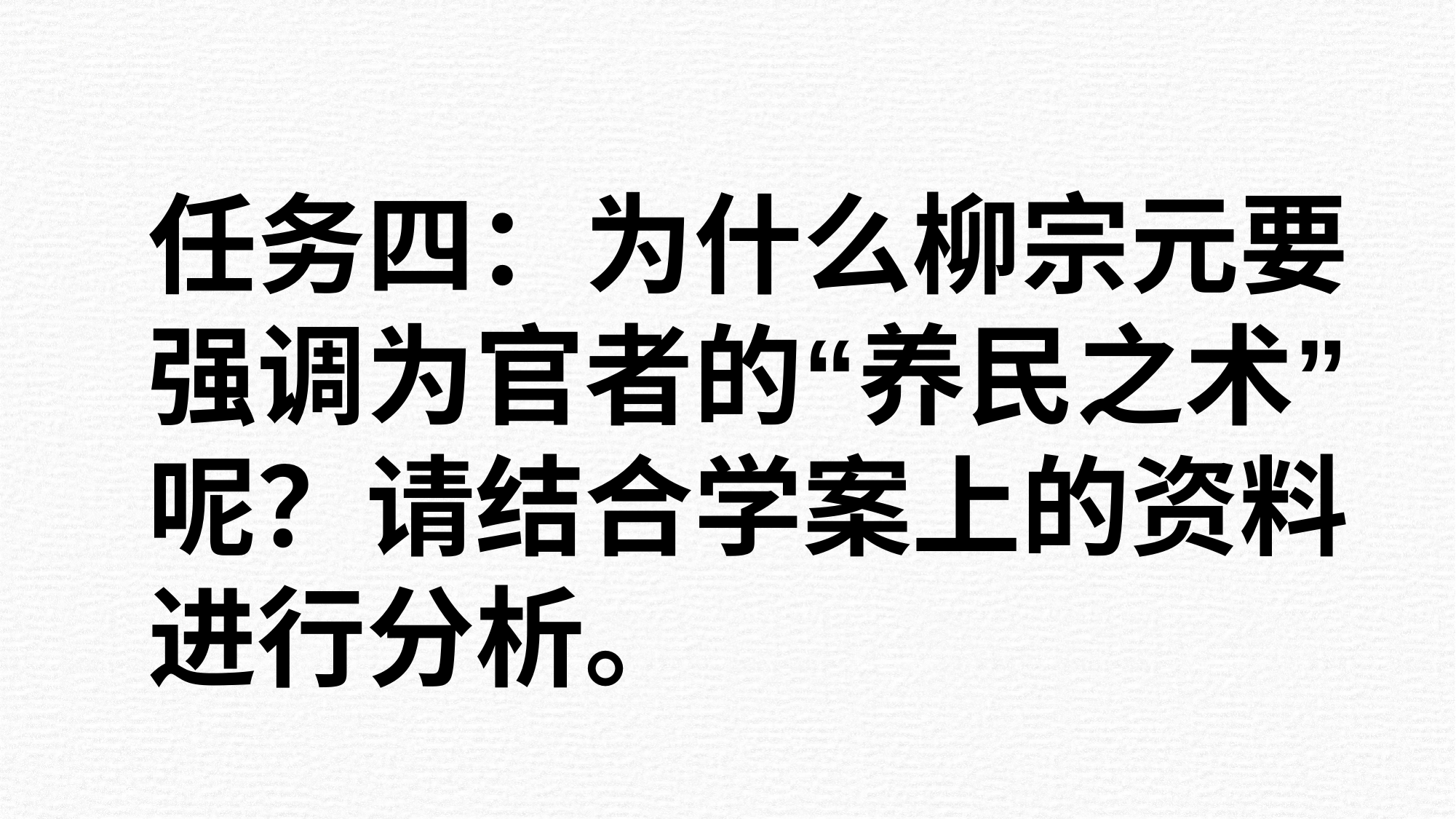

任务四：为什么柳宗元要强调为官者的“养民之术”呢？请结合学案上的资料进行分析。